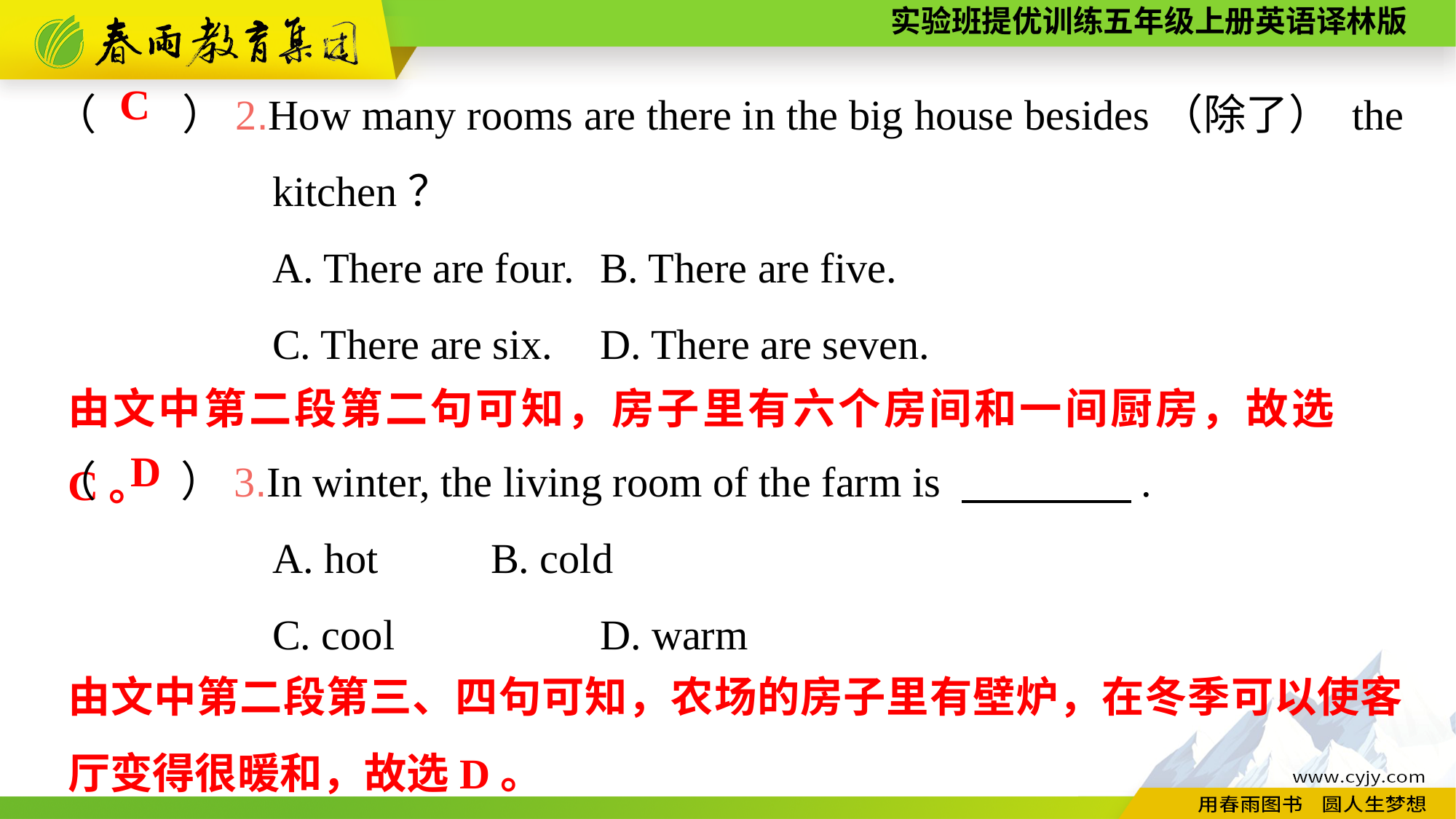

（　　）2.How many rooms are there in the big house besides（除了） the
		kitchen？
		A. There are four.	B. There are five.
		C. There are six.	D. There are seven.
C
由文中第二段第二句可知，房子里有六个房间和一间厨房，故选C。
（　　）3.In winter, the living room of the farm is 　　　　.
		A. hot		B. cold
		C. cool		D. warm
D
由文中第二段第三、四句可知，农场的房子里有壁炉，在冬季可以使客厅变得很暖和，故选D。